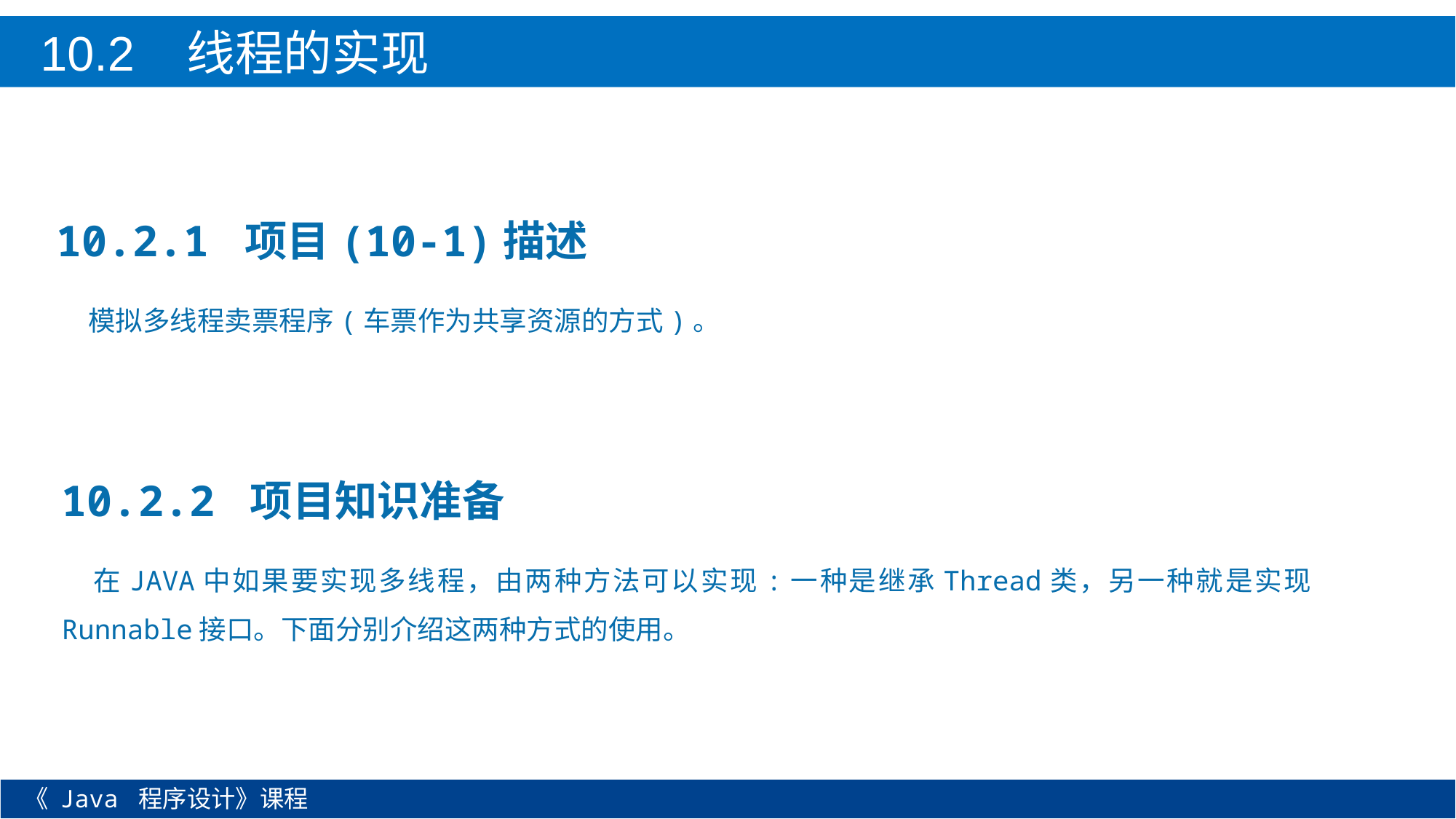

10.2   线程的实现
10.2.1 项目(10-1)描述
模拟多线程卖票程序(车票作为共享资源的方式)。
10.2.2 项目知识准备
在JAVA中如果要实现多线程，由两种方法可以实现:一种是继承Thread类，另一种就是实现Runnable接口。下面分别介绍这两种方式的使用。
《 Java 程序设计》课程